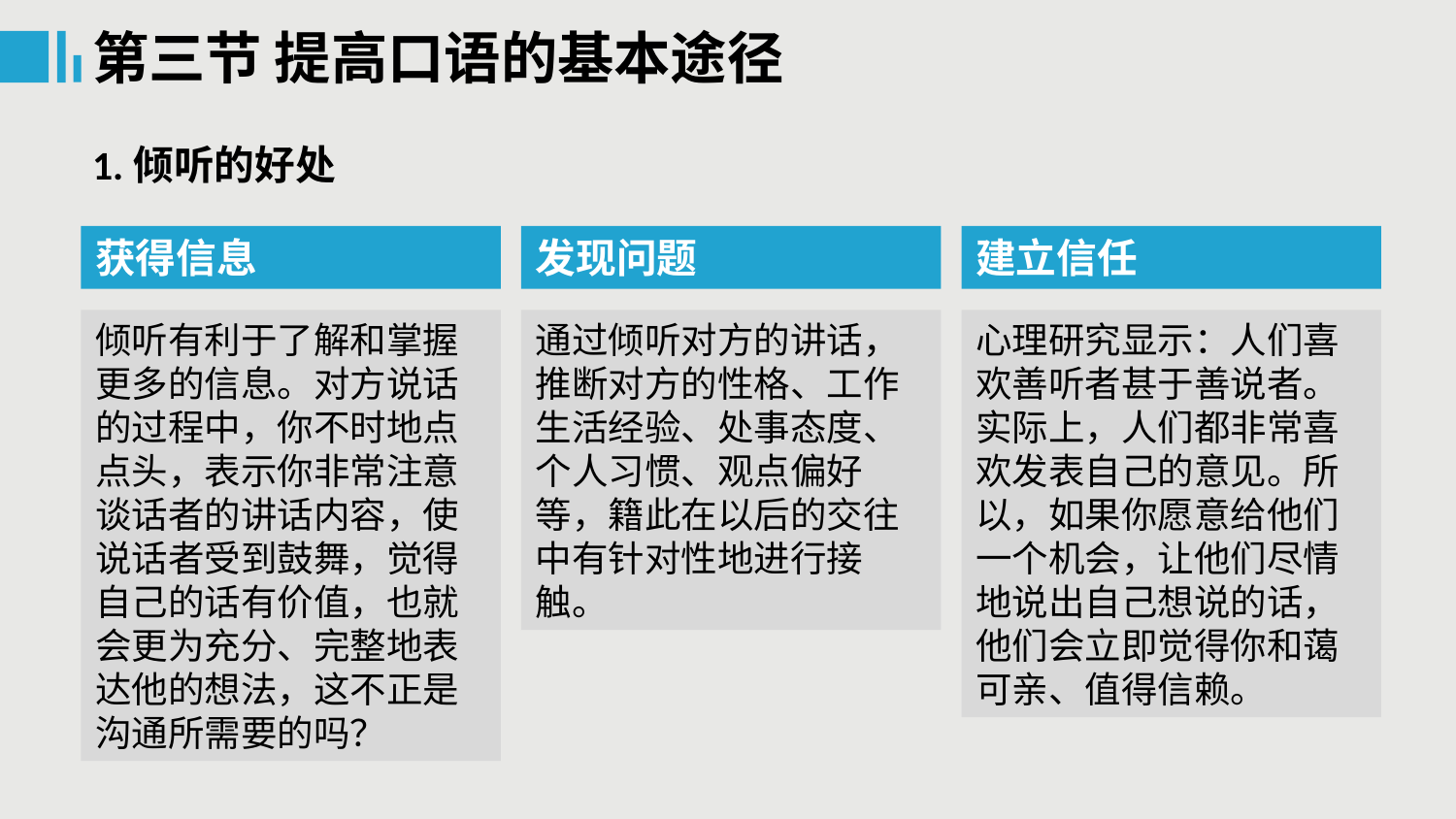

第三节 提高口语的基本途径

1.倾听的好处
获得信息
发现问题
建立信任
倾听有利于了解和掌握更多的信息。对方说话的过程中，你不时地点点头，表示你非常注意谈话者的讲话内容，使说话者受到鼓舞，觉得自己的话有价值，也就会更为充分、完整地表达他的想法，这不正是沟通所需要的吗？
通过倾听对方的讲话，推断对方的性格、工作生活经验、处事态度、个人习惯、观点偏好等，籍此在以后的交往中有针对性地进行接触。
心理研究显示：人们喜欢善听者甚于善说者。实际上，人们都非常喜欢发表自己的意见。所以，如果你愿意给他们一个机会，让他们尽情地说出自己想说的话，他们会立即觉得你和蔼可亲、值得信赖。